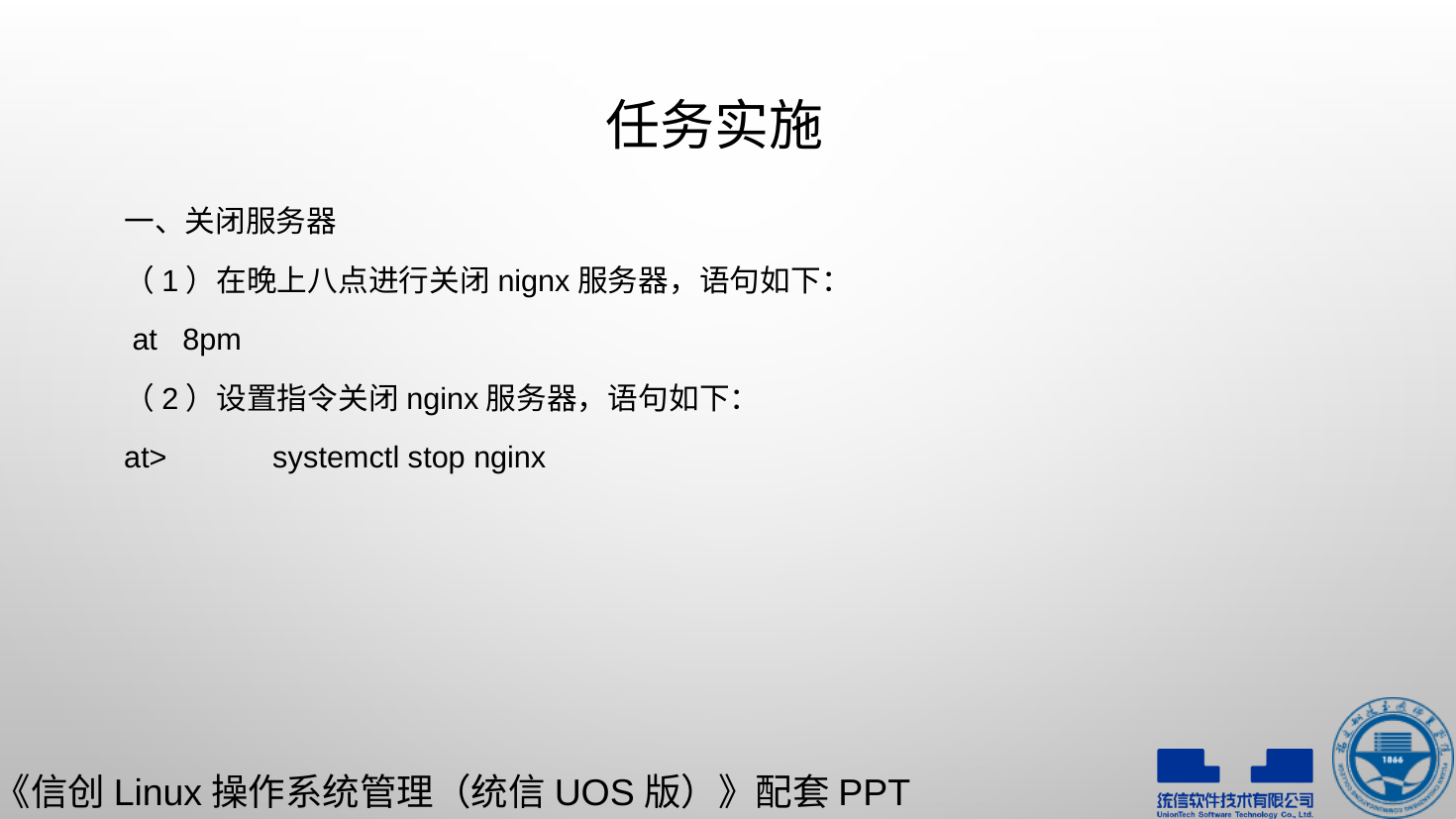

# 任务实施
一、关闭服务器
（1）在晚上八点进行关闭nignx服务器，语句如下：
 at   8pm
（2）设置指令关闭nginx服务器，语句如下：
at>  	systemctl stop nginx